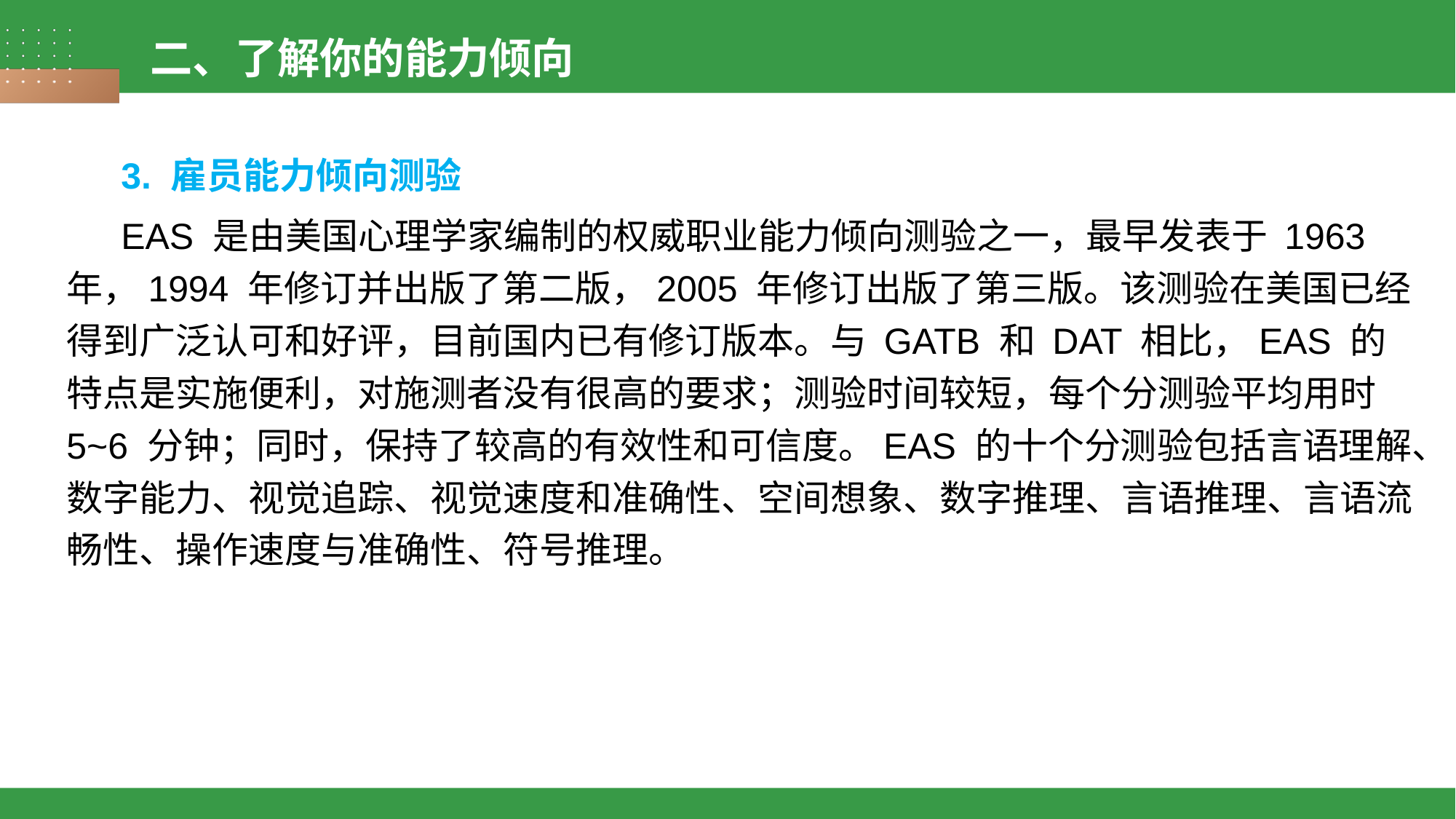

二、了解你的能力倾向
3. 雇员能力倾向测验
EAS 是由美国心理学家编制的权威职业能力倾向测验之一，最早发表于 1963 年，1994 年修订并出版了第二版，2005 年修订出版了第三版。该测验在美国已经得到广泛认可和好评，目前国内已有修订版本。与 GATB 和 DAT 相比，EAS 的特点是实施便利，对施测者没有很高的要求；测验时间较短，每个分测验平均用时 5~6 分钟；同时，保持了较高的有效性和可信度。EAS 的十个分测验包括言语理解、数字能力、视觉追踪、视觉速度和准确性、空间想象、数字推理、言语推理、言语流畅性、操作速度与准确性、符号推理。